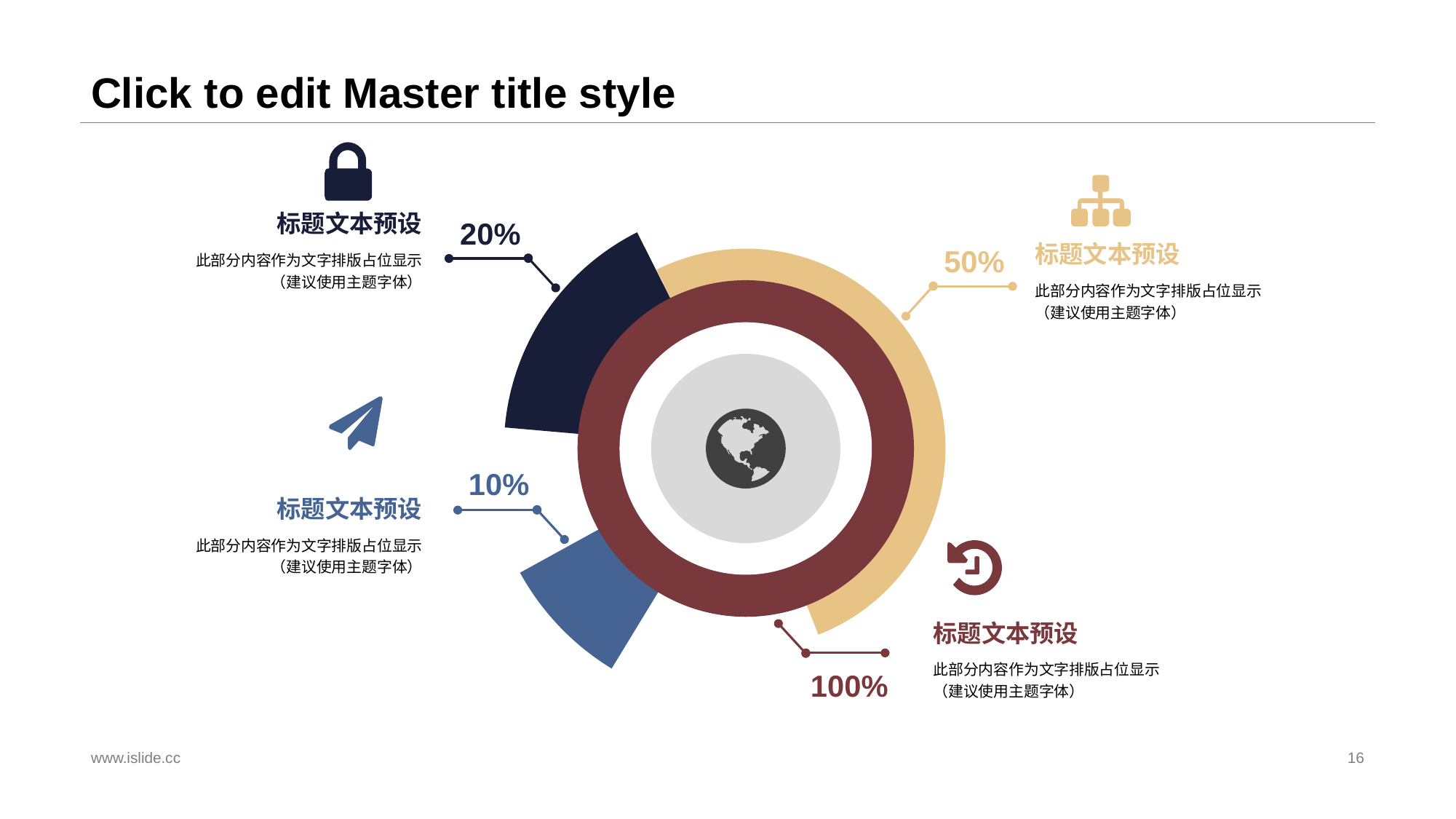

# Click to edit Master title style

标题文本预设
20%
标题文本预设
50%
此部分内容作为文字排版占位显示
（建议使用主题字体）

此部分内容作为文字排版占位显示
（建议使用主题字体）

10%
标题文本预设
此部分内容作为文字排版占位显示
（建议使用主题字体）

标题文本预设
此部分内容作为文字排版占位显示
（建议使用主题字体）
100%
www.islide.cc
16